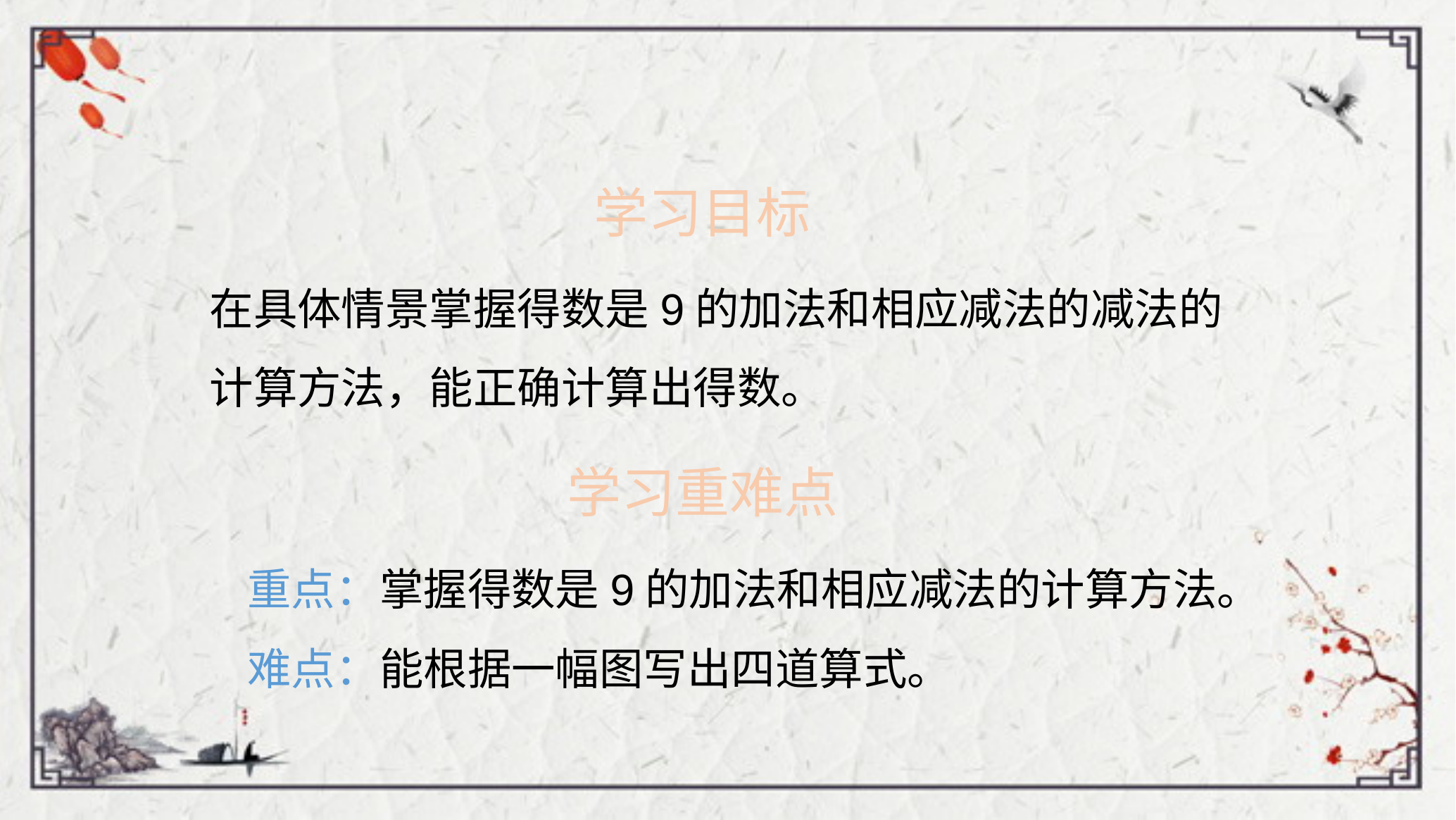

学习目标
在具体情景掌握得数是9的加法和相应减法的减法的计算方法，能正确计算出得数。
学习重难点
重点：掌握得数是9的加法和相应减法的计算方法。
难点：能根据一幅图写出四道算式。